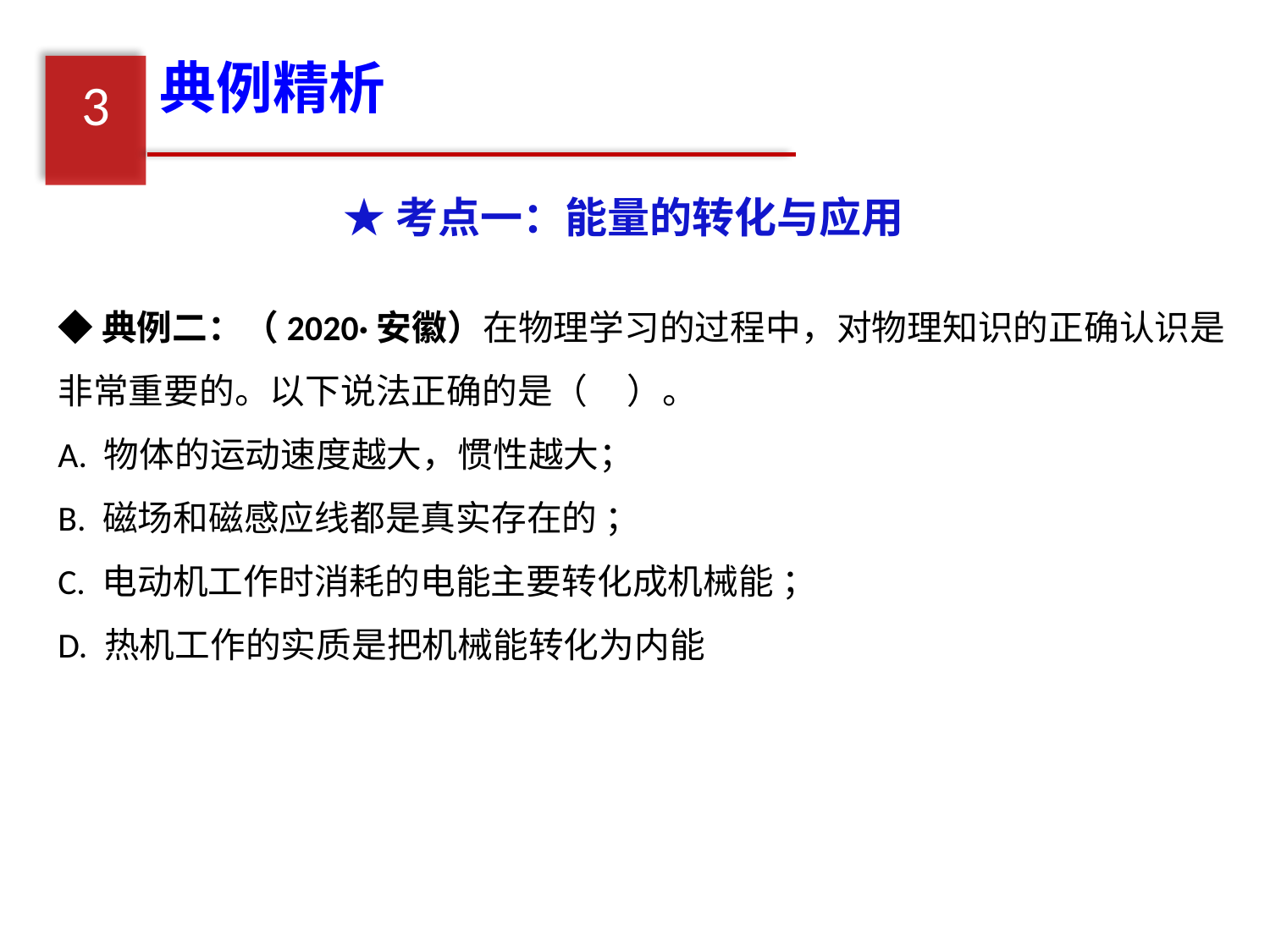

典例精析

3
★考点一：能量的转化与应用
◆典例二：（2020·安徽）在物理学习的过程中，对物理知识的正确认识是非常重要的。以下说法正确的是（     ）。
A. 物体的运动速度越大，惯性越大；
B. 磁场和磁感应线都是真实存在的 ；
C. 电动机工作时消耗的电能主要转化成机械能 ；
D. 热机工作的实质是把机械能转化为内能